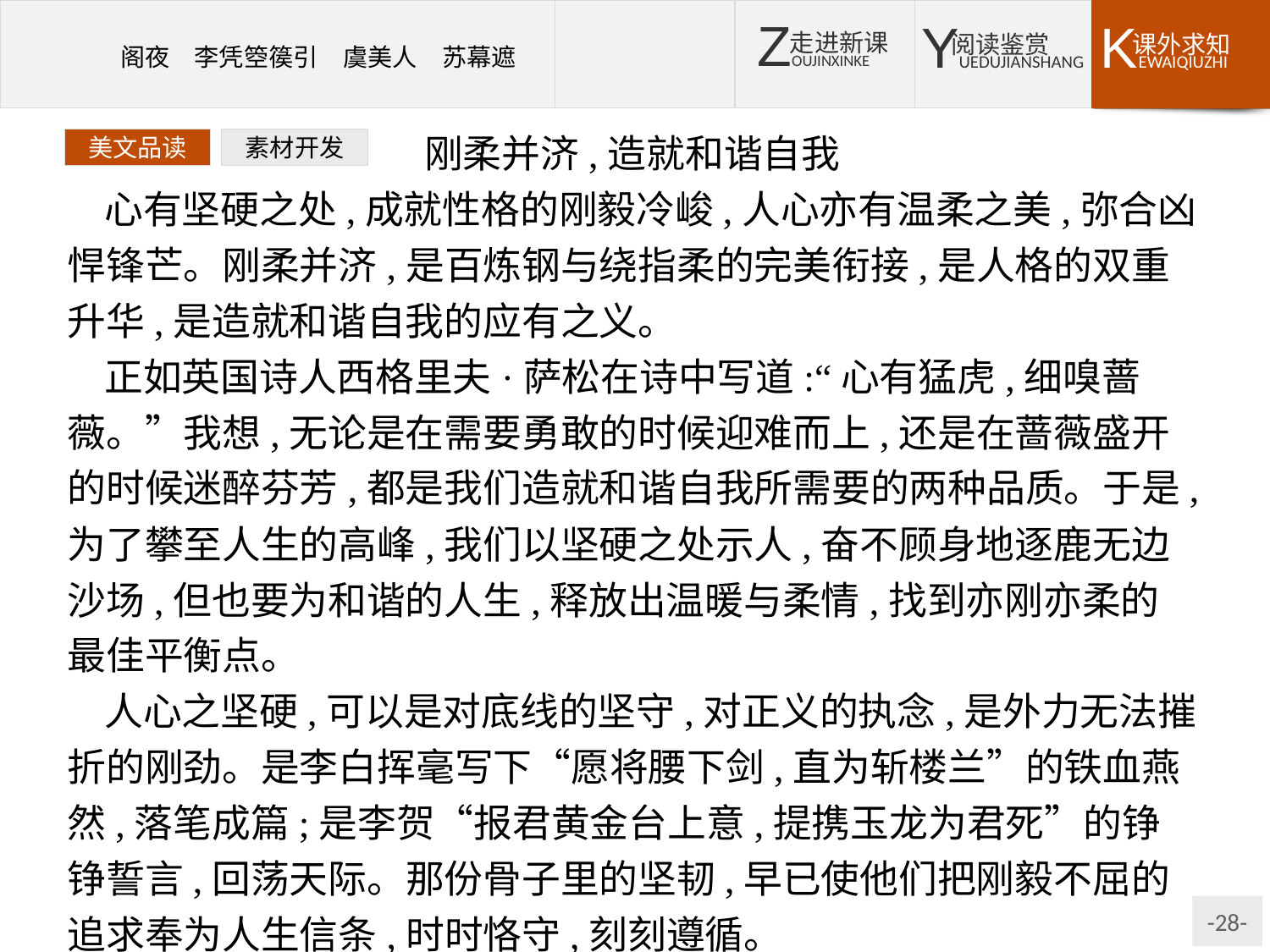

刚柔并济,造就和谐自我
心有坚硬之处,成就性格的刚毅冷峻,人心亦有温柔之美,弥合凶悍锋芒。刚柔并济,是百炼钢与绕指柔的完美衔接,是人格的双重升华,是造就和谐自我的应有之义。
正如英国诗人西格里夫·萨松在诗中写道:“心有猛虎,细嗅蔷薇。”我想,无论是在需要勇敢的时候迎难而上,还是在蔷薇盛开的时候迷醉芬芳,都是我们造就和谐自我所需要的两种品质。于是,为了攀至人生的高峰,我们以坚硬之处示人,奋不顾身地逐鹿无边沙场,但也要为和谐的人生,释放出温暖与柔情,找到亦刚亦柔的最佳平衡点。
人心之坚硬,可以是对底线的坚守,对正义的执念,是外力无法摧折的刚劲。是李白挥毫写下“愿将腰下剑,直为斩楼兰”的铁血燕然,落笔成篇;是李贺“报君黄金台上意,提携玉龙为君死”的铮铮誓言,回荡天际。那份骨子里的坚韧,早已使他们把刚毅不屈的追求奉为人生信条,时时恪守,刻刻遵循。
美文品读
素材开发